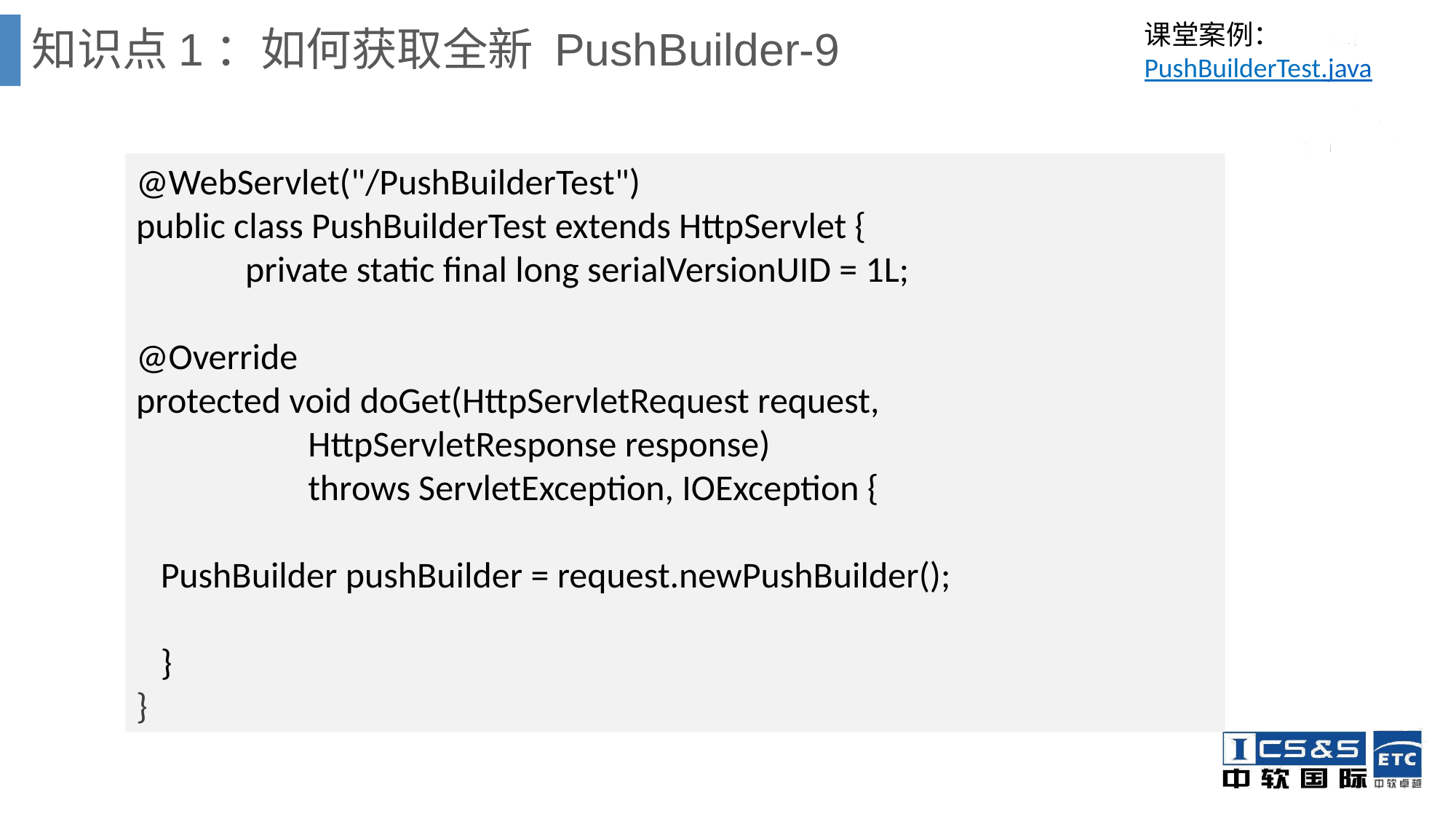

# 知识点1：如何获取全新 PushBuilder-9
课堂案例： PushBuilderTest.java

@WebServlet("/PushBuilderTest")
public class PushBuilderTest extends HttpServlet {
	private static final long serialVersionUID = 1L;

@Override
protected void doGet(HttpServletRequest request,
                     HttpServletResponse response)
                     throws ServletException, IOException {

   PushBuilder pushBuilder = request.newPushBuilder();

   }
}